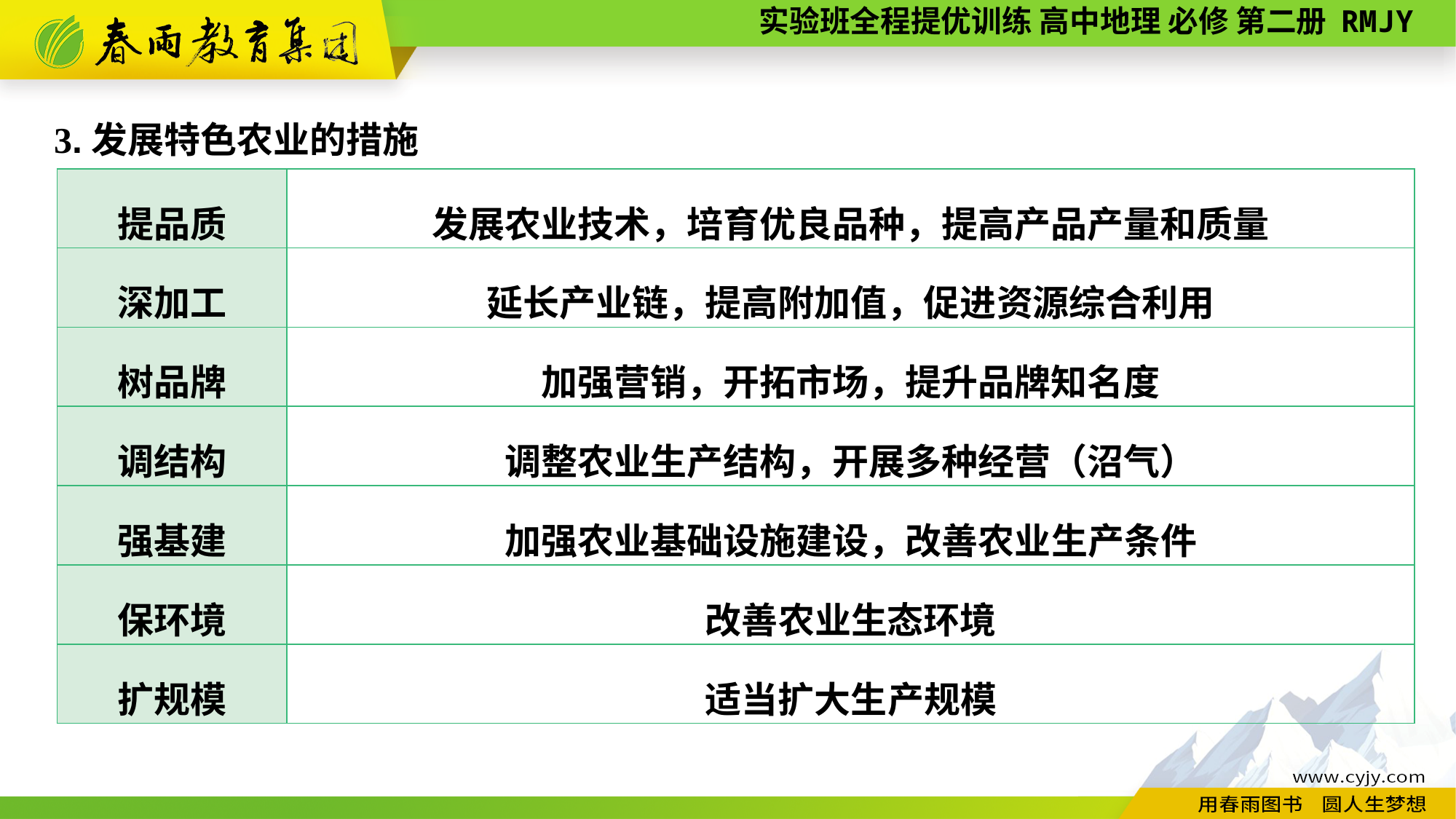

3.发展特色农业的措施
| 提品质 | 发展农业技术，培育优良品种，提高产品产量和质量 |
| --- | --- |
| 深加工 | 延长产业链，提高附加值，促进资源综合利用 |
| 树品牌 | 加强营销，开拓市场，提升品牌知名度 |
| 调结构 | 调整农业生产结构，开展多种经营（沼气） |
| 强基建 | 加强农业基础设施建设，改善农业生产条件 |
| 保环境 | 改善农业生态环境 |
| 扩规模 | 适当扩大生产规模 |